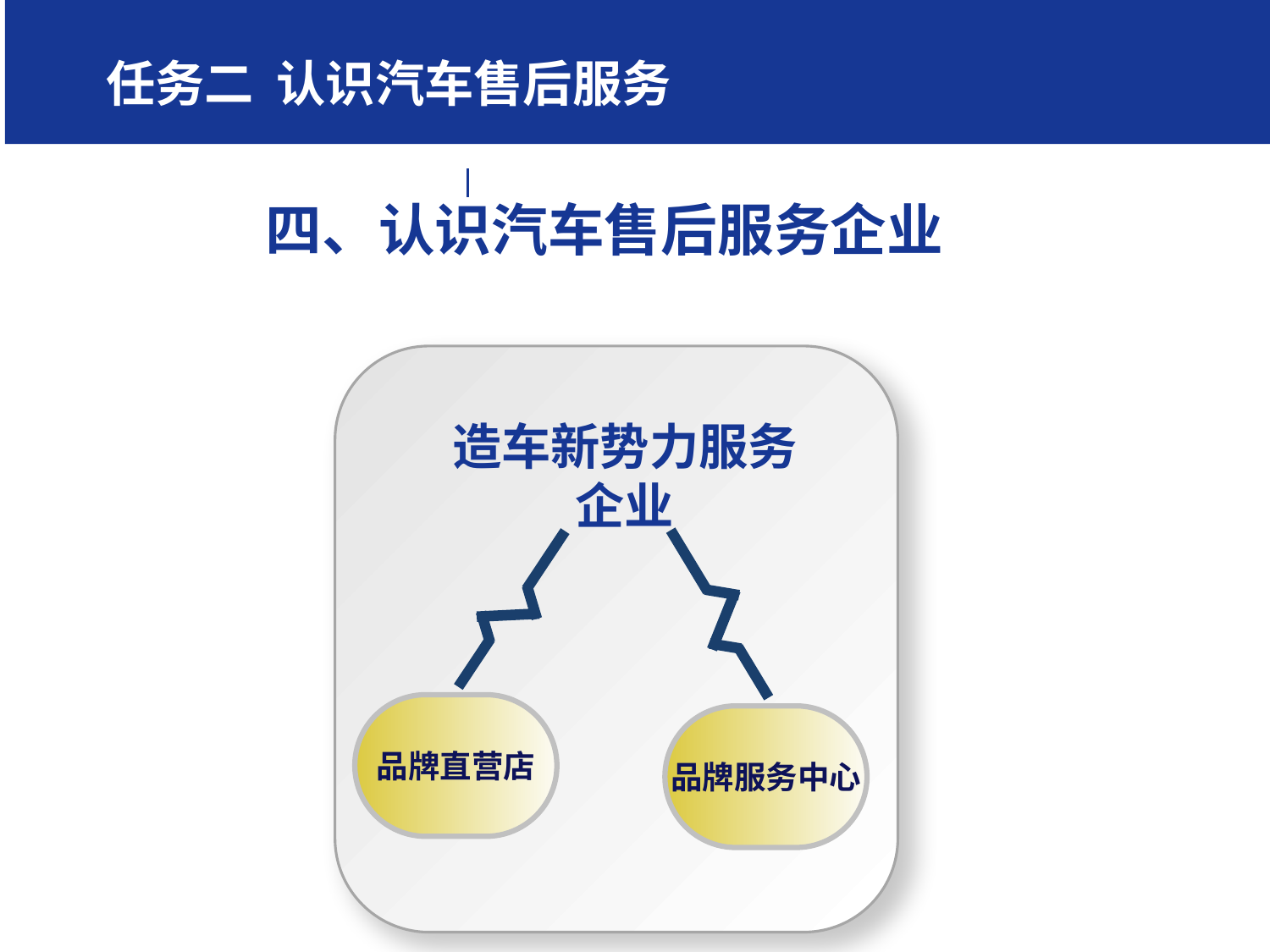

学习任务二  认识汽车售后服务任务一、汽车行
7
四、认识汽车售后服务企业

造车新势力服务企业
品牌直营店
品牌服务中心